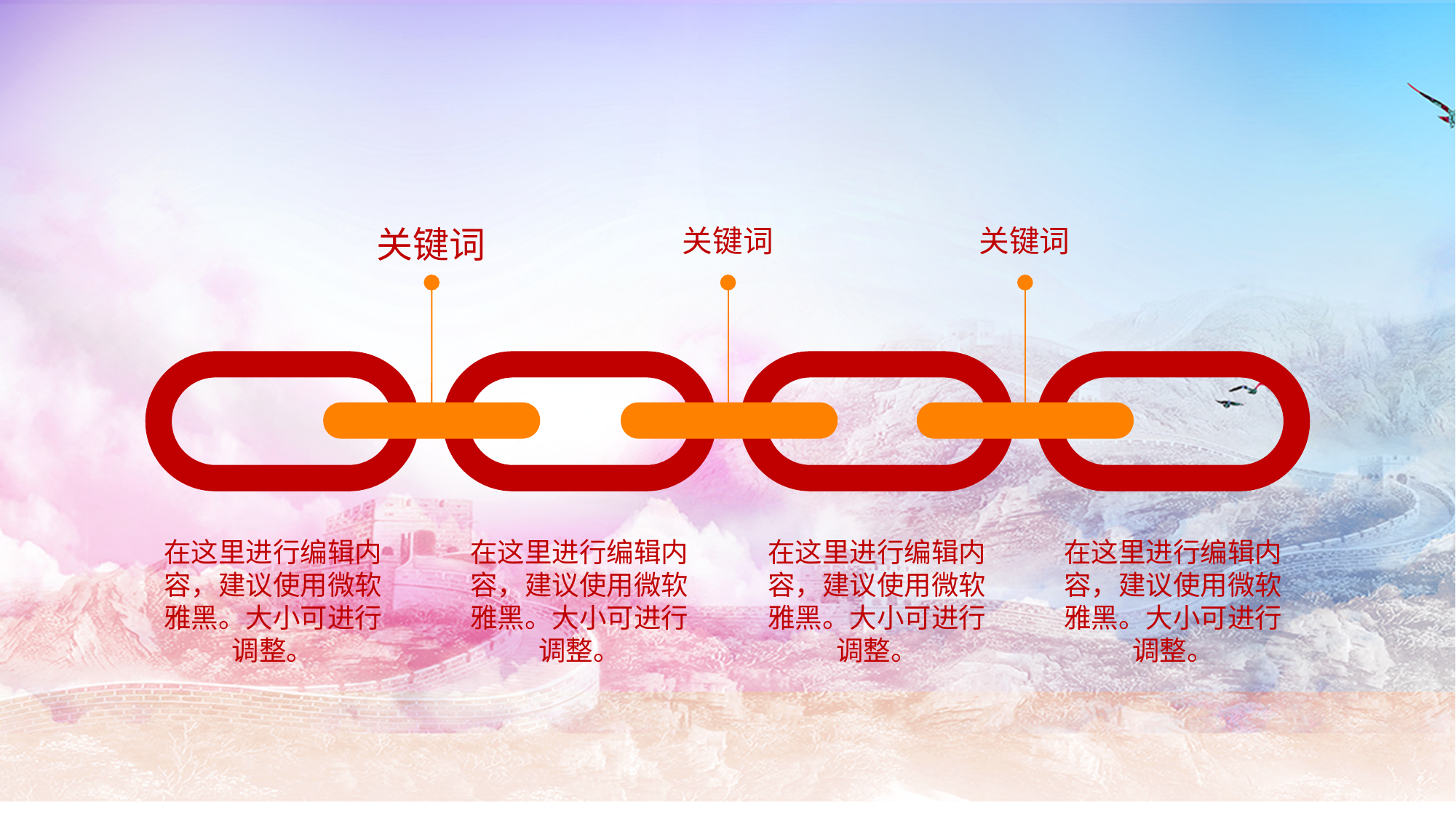

关键词
关键词
关键词

在这里进行编辑内容，建议使用微软雅黑。大小可进行调整。
在这里进行编辑内容，建议使用微软雅黑。大小可进行调整。
在这里进行编辑内容，建议使用微软雅黑。大小可进行调整。
在这里进行编辑内容，建议使用微软雅黑。大小可进行调整。